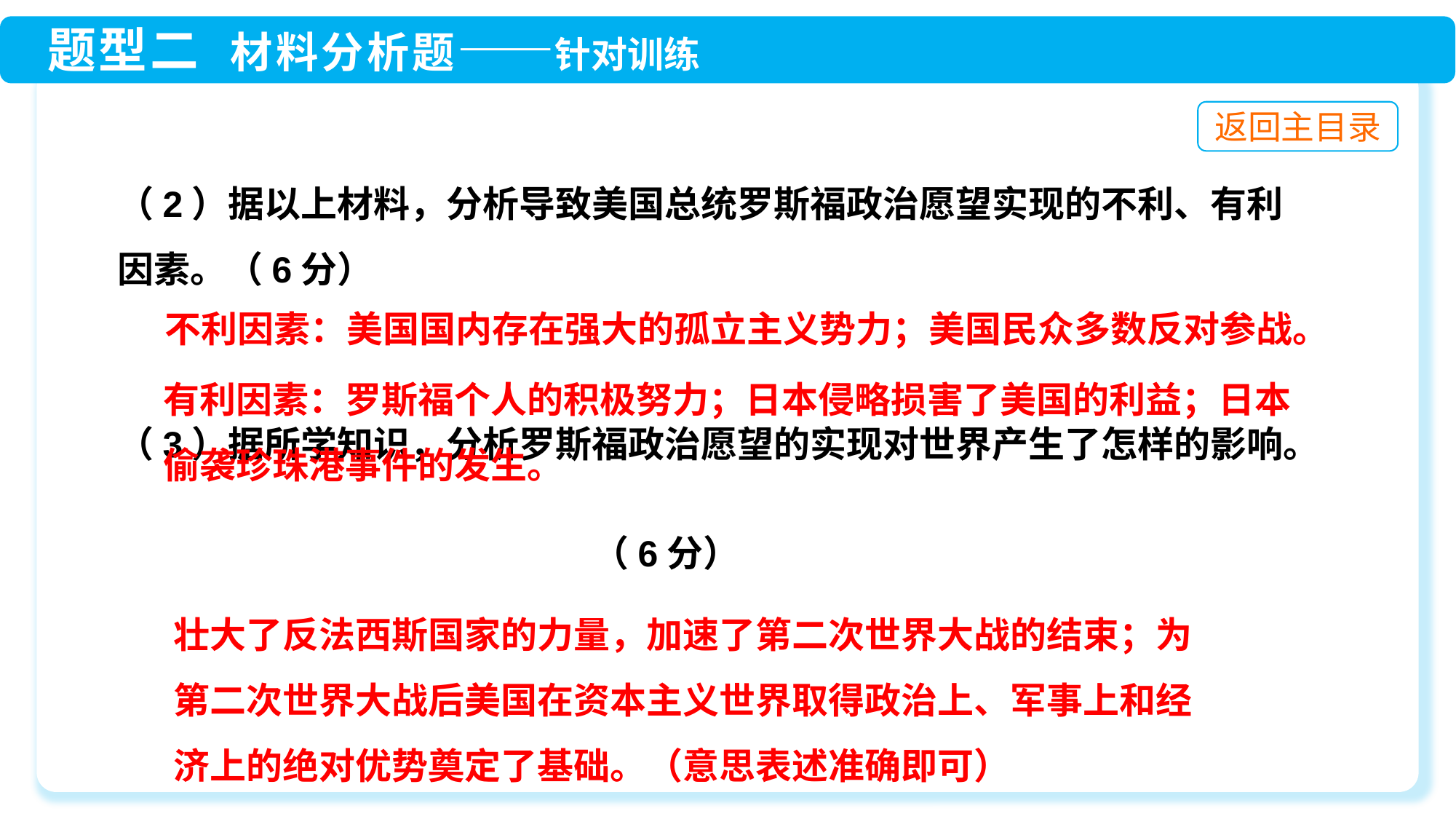

（2）据以上材料，分析导致美国总统罗斯福政治愿望实现的不利、有利因素。（6分）

（3）据所学知识，分析罗斯福政治愿望的实现对世界产生了怎样的影响。
                                                         （6分）
不利因素：美国国内存在强大的孤立主义势力；美国民众多数反对参战。
有利因素：罗斯福个人的积极努力；日本侵略损害了美国的利益；日本偷袭珍珠港事件的发生。
壮大了反法西斯国家的力量，加速了第二次世界大战的结束；为第二次世界大战后美国在资本主义世界取得政治上、军事上和经济上的绝对优势奠定了基础。（意思表述准确即可）